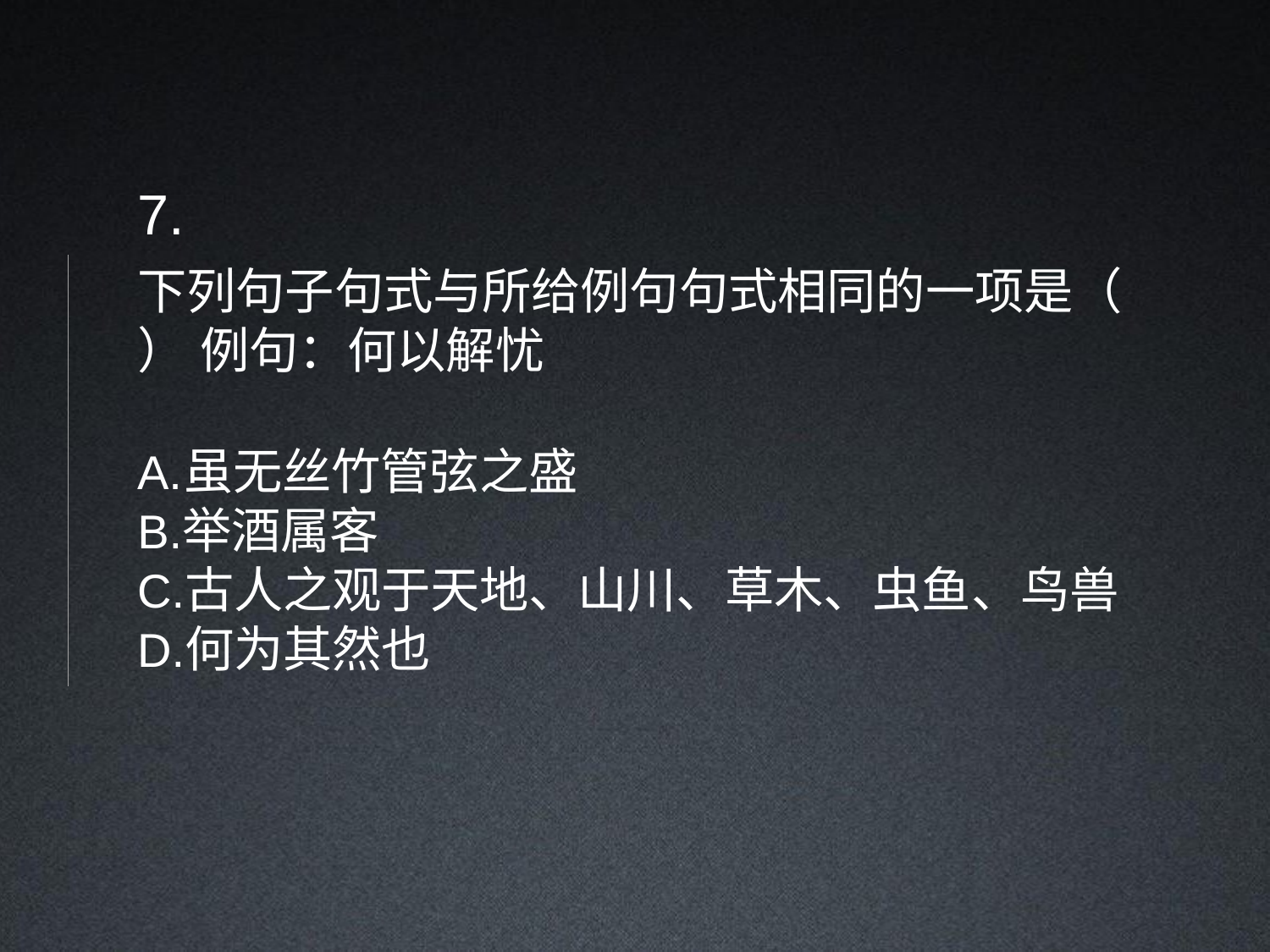

7.
下列句子句式与所给例句句式相同的一项是（	） 例句：何以解忧

虽无丝竹管弦之盛
举酒属客
古人之观于天地、山川、草木、虫鱼、鸟兽
何为其然也